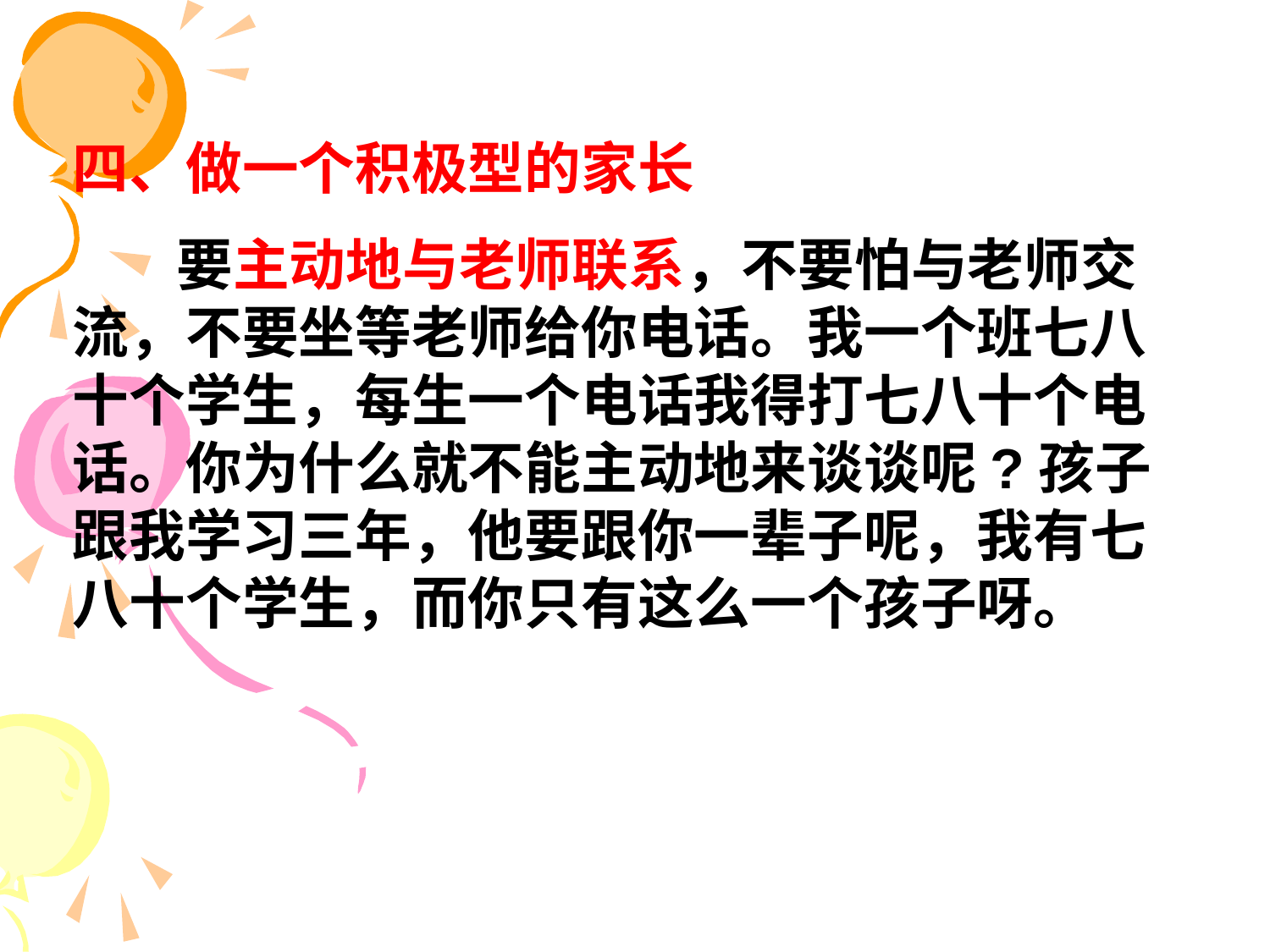

四、做一个积极型的家长
       要主动地与老师联系，不要怕与老师交流，不要坐等老师给你电话。我一个班七八十个学生，每生一个电话我得打七八十个电话。你为什么就不能主动地来谈谈呢?孩子跟我学习三年，他要跟你一辈子呢，我有七八十个学生，而你只有这么一个孩子呀。